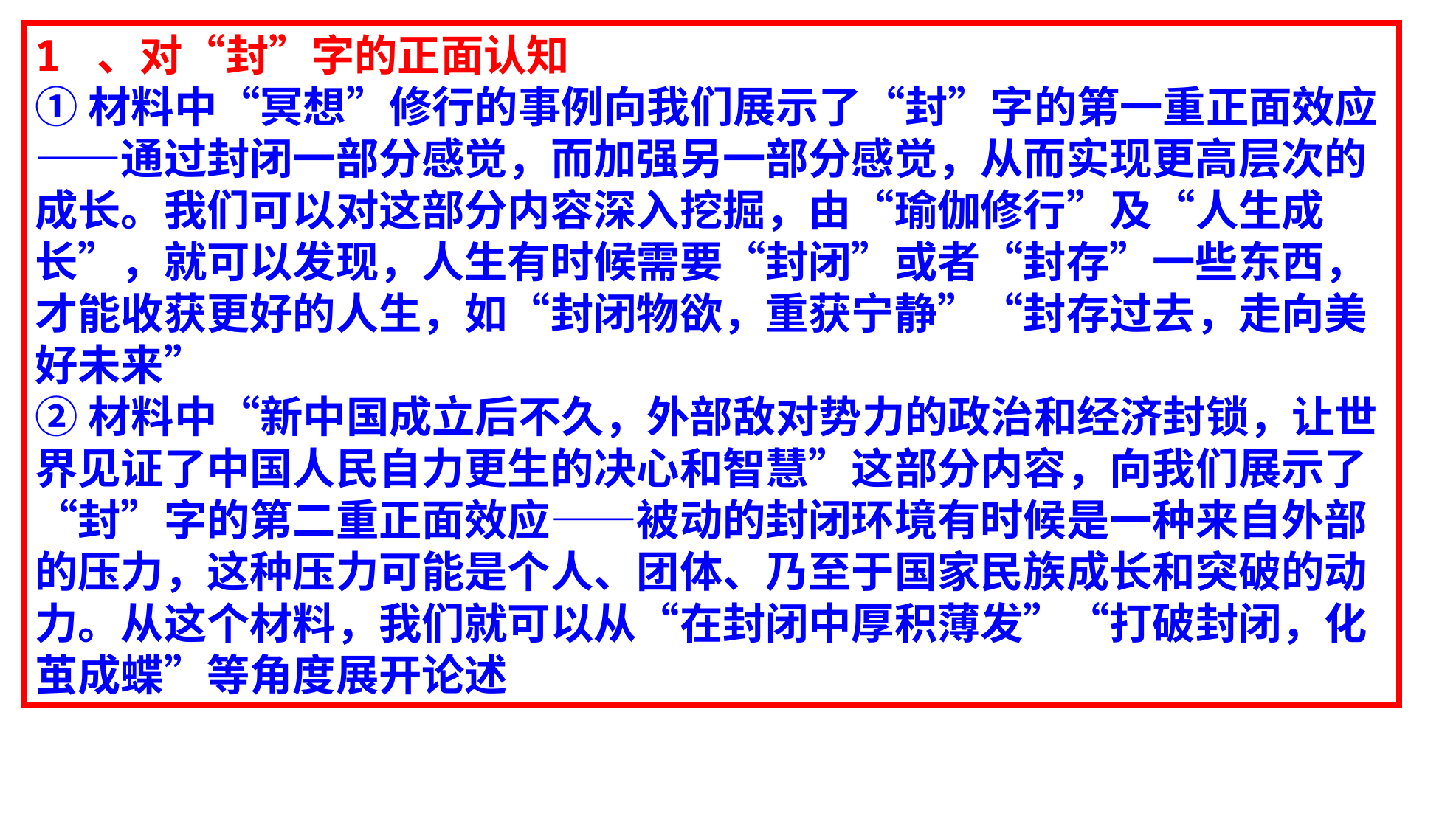

1 、对“封”字的正面认知
①材料中“冥想”修行的事例向我们展示了“封”字的第一重正面效应——通过封闭一部分感觉，而加强另一部分感觉，从而实现更高层次的成长。我们可以对这部分内容深入挖掘，由“瑜伽修行”及“人生成长”，就可以发现，人生有时候需要“封闭”或者“封存”一些东西，才能收获更好的人生，如“封闭物欲，重获宁静”“封存过去，走向美好未来”
②材料中“新中国成立后不久，外部敌对势力的政治和经济封锁，让世界见证了中国人民自力更生的决心和智慧”这部分内容，向我们展示了“封”字的第二重正面效应——被动的封闭环境有时候是一种来自外部的压力，这种压力可能是个人、团体、乃至于国家民族成长和突破的动力。从这个材料，我们就可以从“在封闭中厚积薄发”“打破封闭，化茧成蝶”等角度展开论述